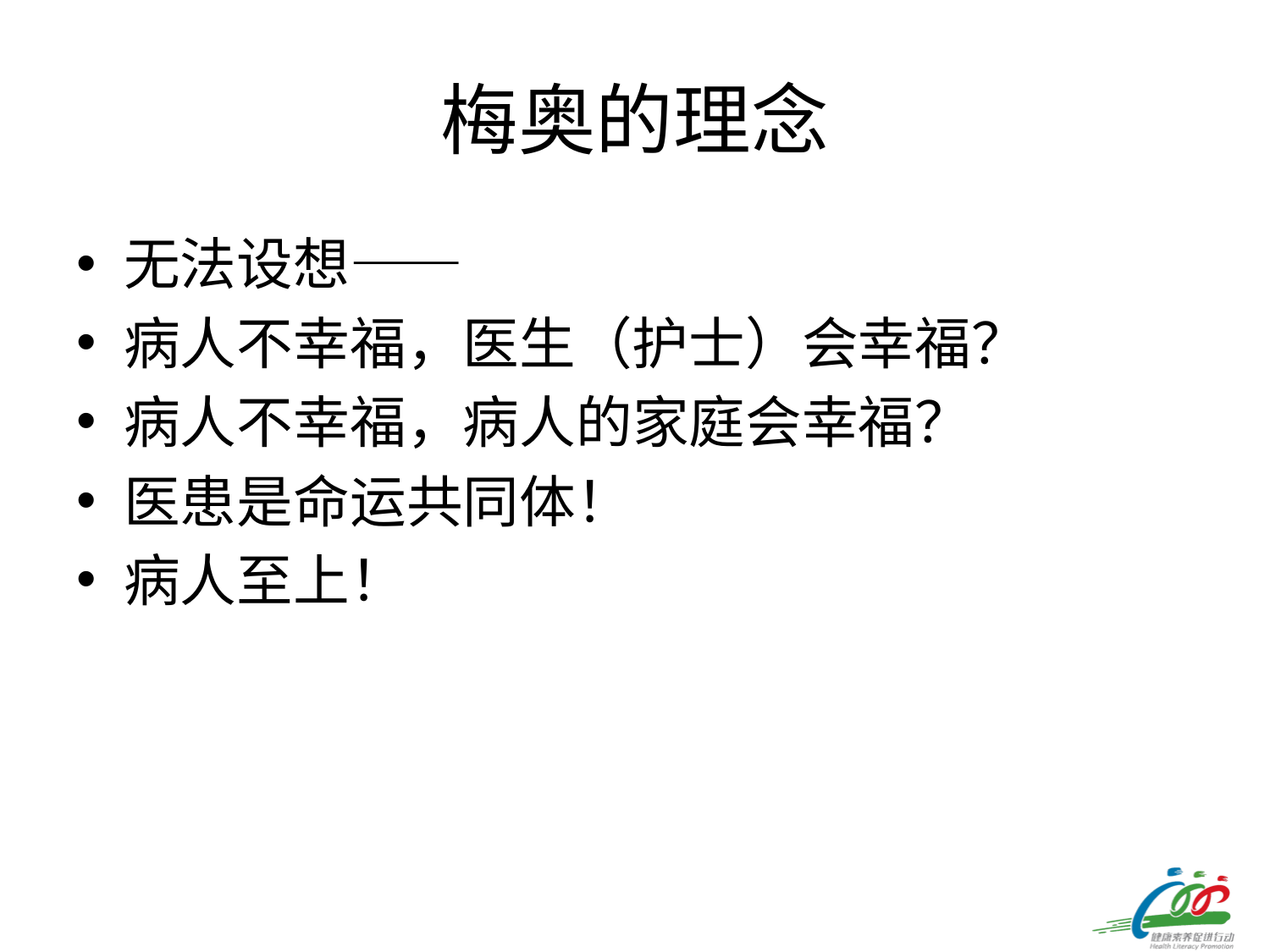

# 梅奥的理念
无法设想——
病人不幸福，医生（护士）会幸福？
病人不幸福，病人的家庭会幸福？
医患是命运共同体！
病人至上！